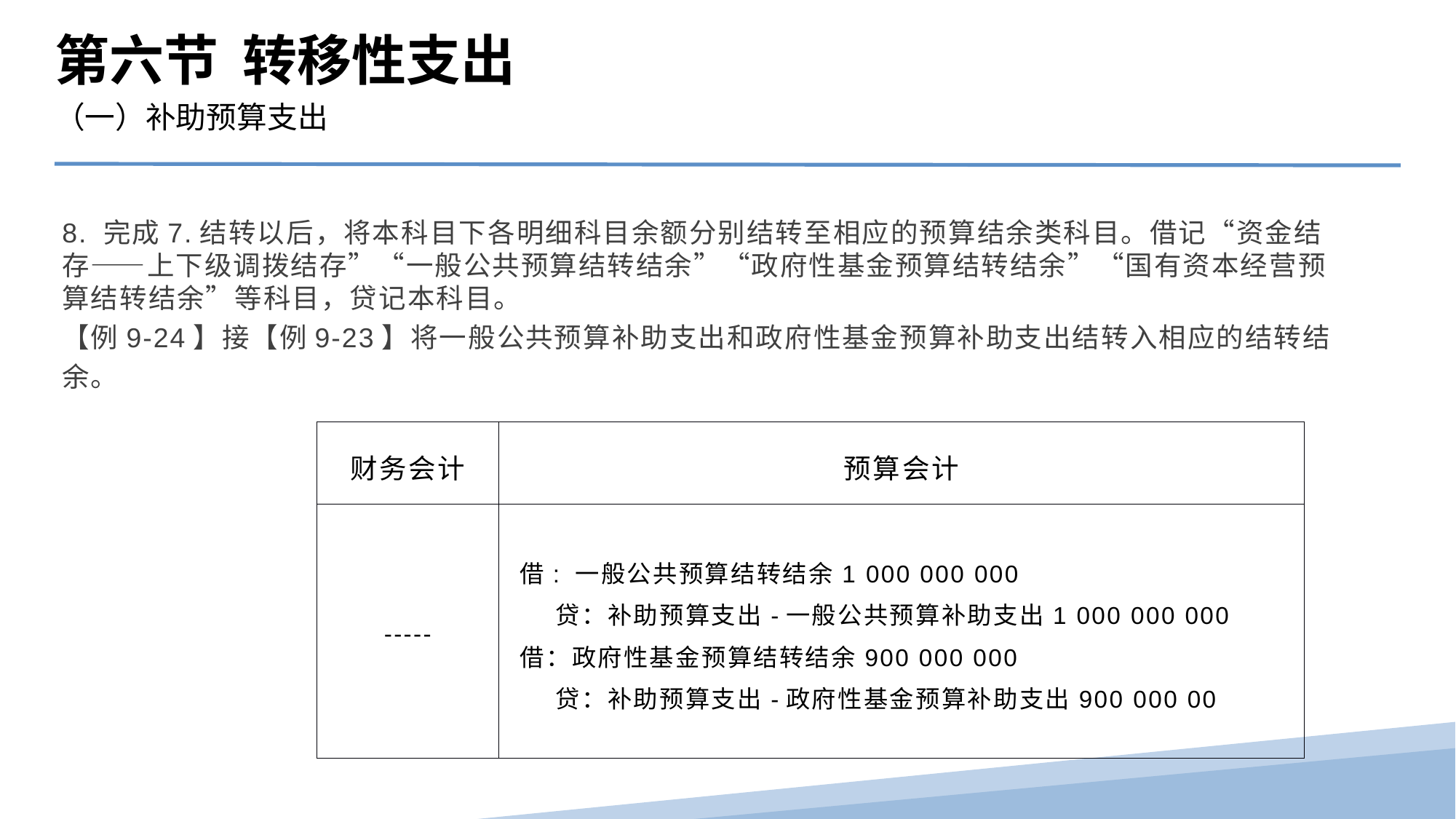

第六节  转移性支出
（一）补助预算支出

8. 完成7.结转以后，将本科目下各明细科目余额分别结转至相应的预算结余类科目。借记“资金结存——上下级调拨结存”“一般公共预算结转结余”“政府性基金预算结转结余”“国有资本经营预算结转结余”等科目，贷记本科目。
【例9-24】接【例9-23】将一般公共预算补助支出和政府性基金预算补助支出结转入相应的结转结余。
| 财务会计 | 预算会计 |
| --- | --- |
| ----- | 借: 一般公共预算结转结余1 000 000 000 贷：补助预算支出-一般公共预算补助支出1 000 000 000 借：政府性基金预算结转结余900 000 000 贷：补助预算支出-政府性基金预算补助支出900 000 00 |